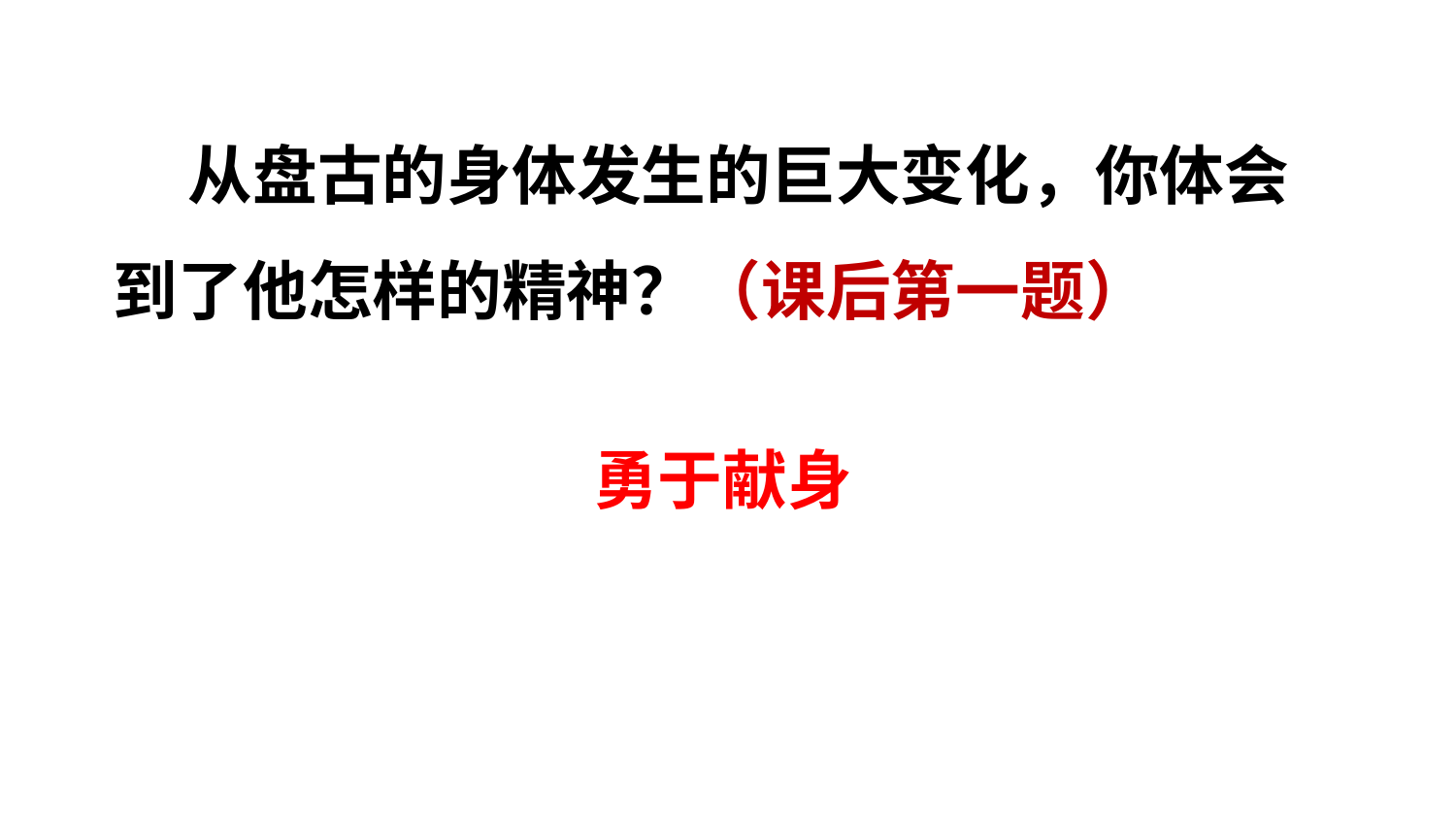

从盘古的身体发生的巨大变化，你体会到了他怎样的精神？（课后第一题）
勇于献身